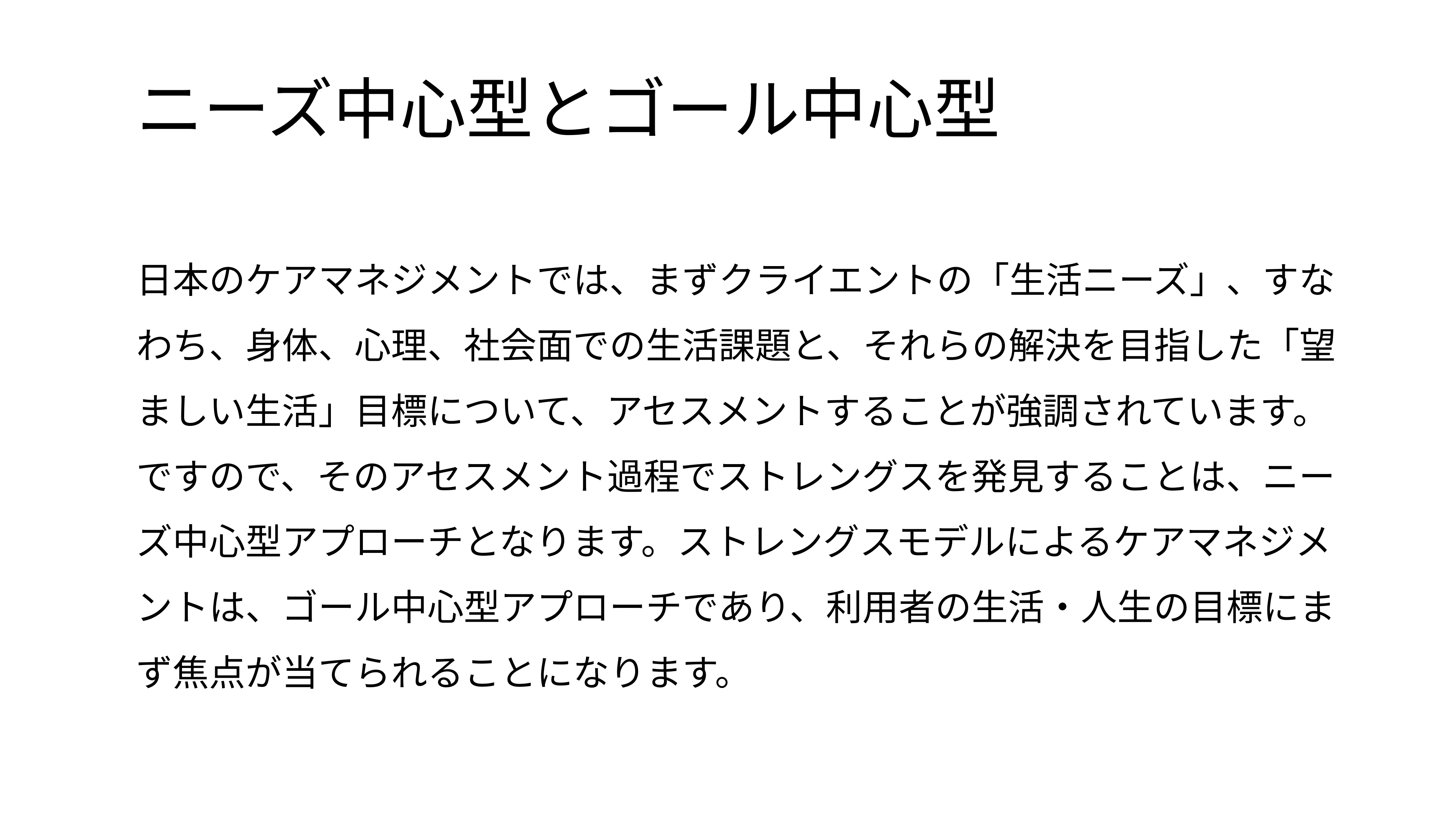

# ニーズ中心型とゴール中心型
日本のケアマネジメントでは、まずクライエントの「生活ニーズ」、すなわち、身体、心理、社会面での生活課題と、それらの解決を目指した「望ましい生活」目標について、アセスメントすることが強調されています。
ですので、そのアセスメント過程でストレングスを発見することは、ニーズ中心型アプローチとなります。ストレングスモデルによるケアマネジメントは、ゴール中心型アプローチであり、利用者の生活・人生の目標にまず焦点が当てられることになります。